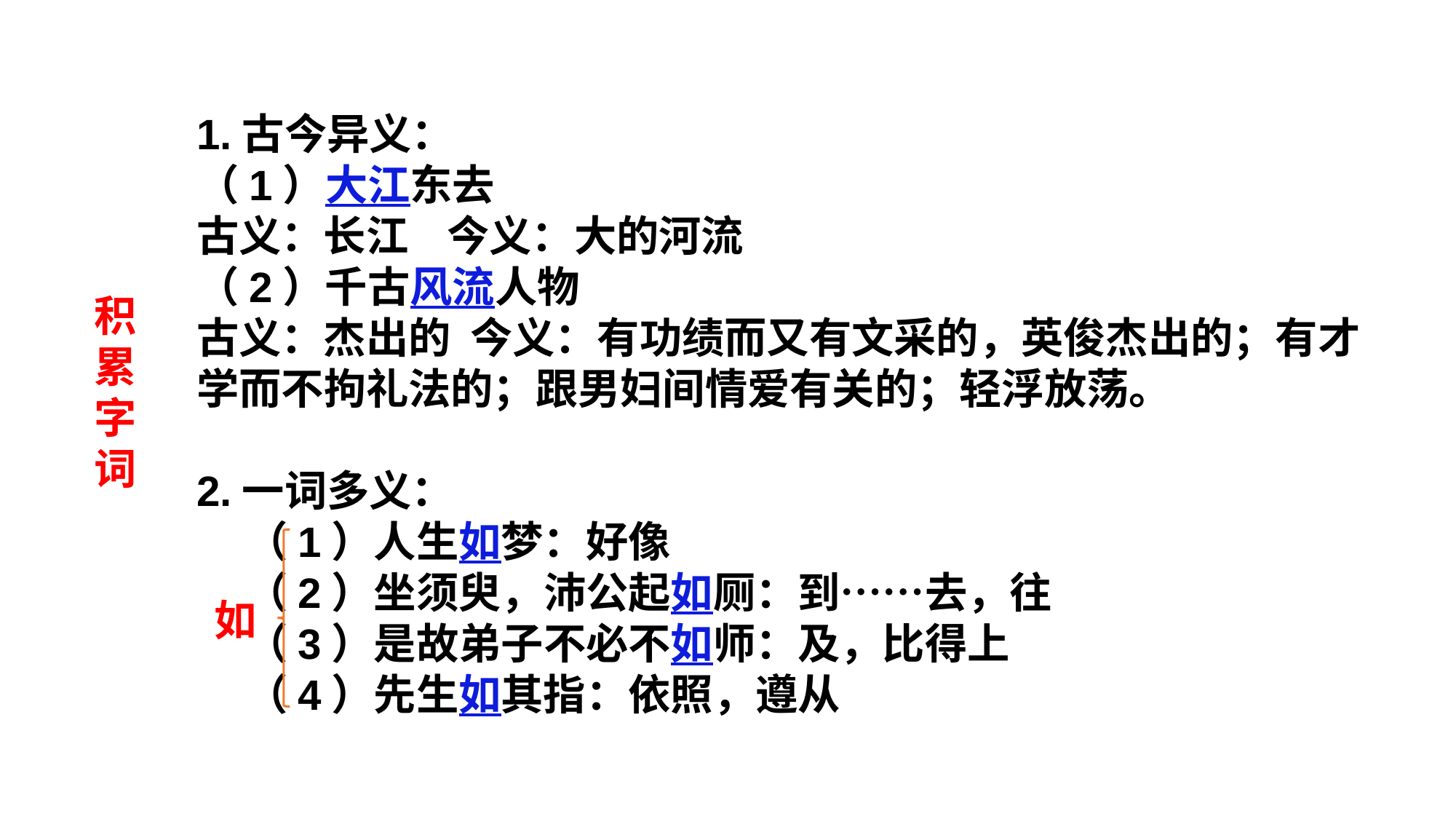

1.古今异义：
（1）大江东去
古义：长江    今义：大的河流
（2）千古风流人物
古义：杰出的  今义：有功绩而又有文采的，英俊杰出的；有才学而不拘礼法的；跟男妇间情爱有关的；轻浮放荡。

2.一词多义：
    （1）人生如梦：好像
    （2）坐须臾，沛公起如厕：到……去，往
    （3）是故弟子不必不如师：及，比得上
    （4）先生如其指：依照，遵从
积累字词

如